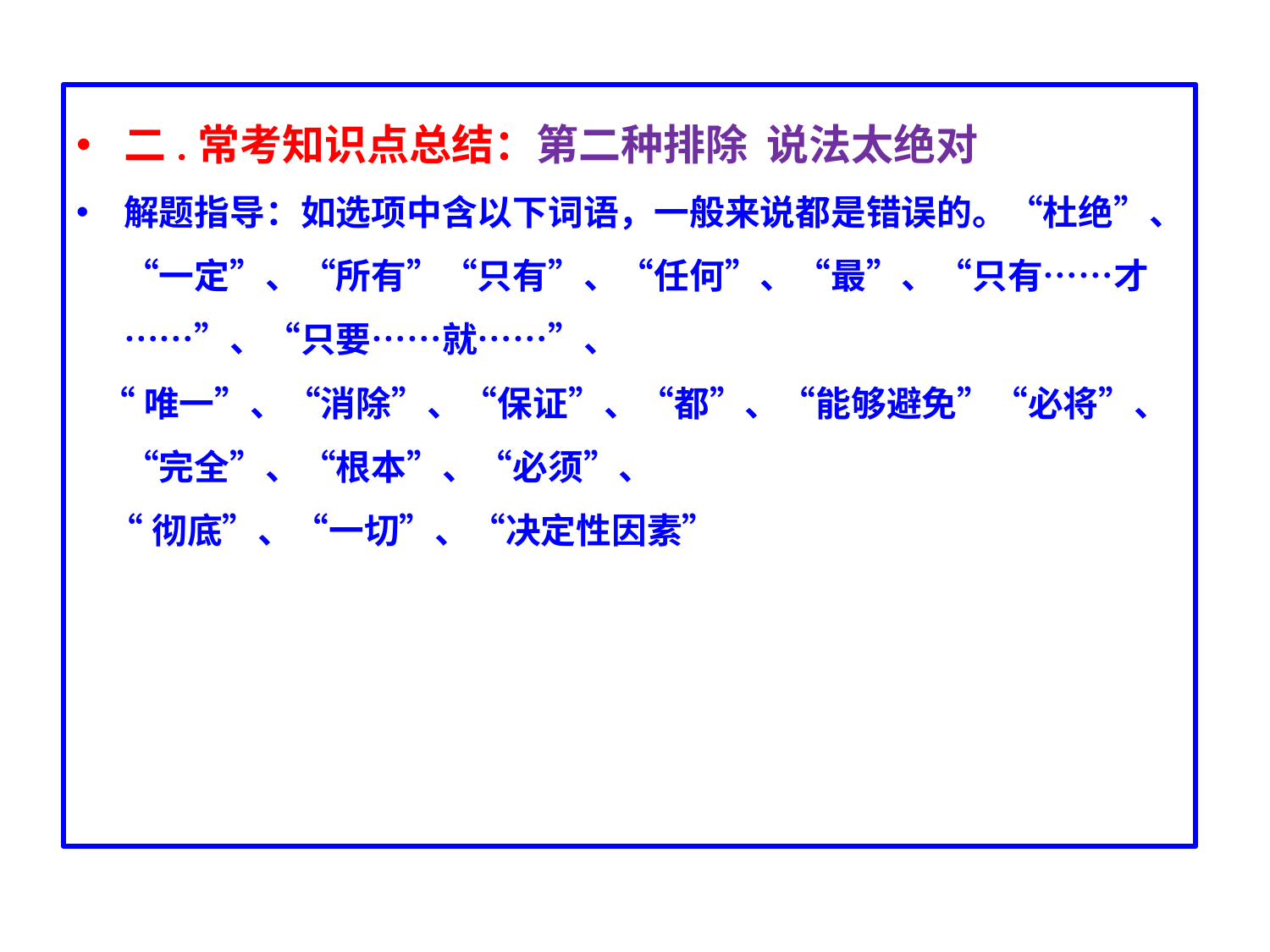

二.常考知识点总结：第二种排除  说法太绝对
解题指导：如选项中含以下词语，一般来说都是错误的。“杜绝”、“一定”、“所有”“只有”、“任何”、“最”、“只有……才……”、“只要……就……”、
   “唯一”、“消除”、“保证”、“都”、“能够避免”“必将”、“完全”、“根本”、“必须”、
    “彻底”、“一切”、“决定性因素”